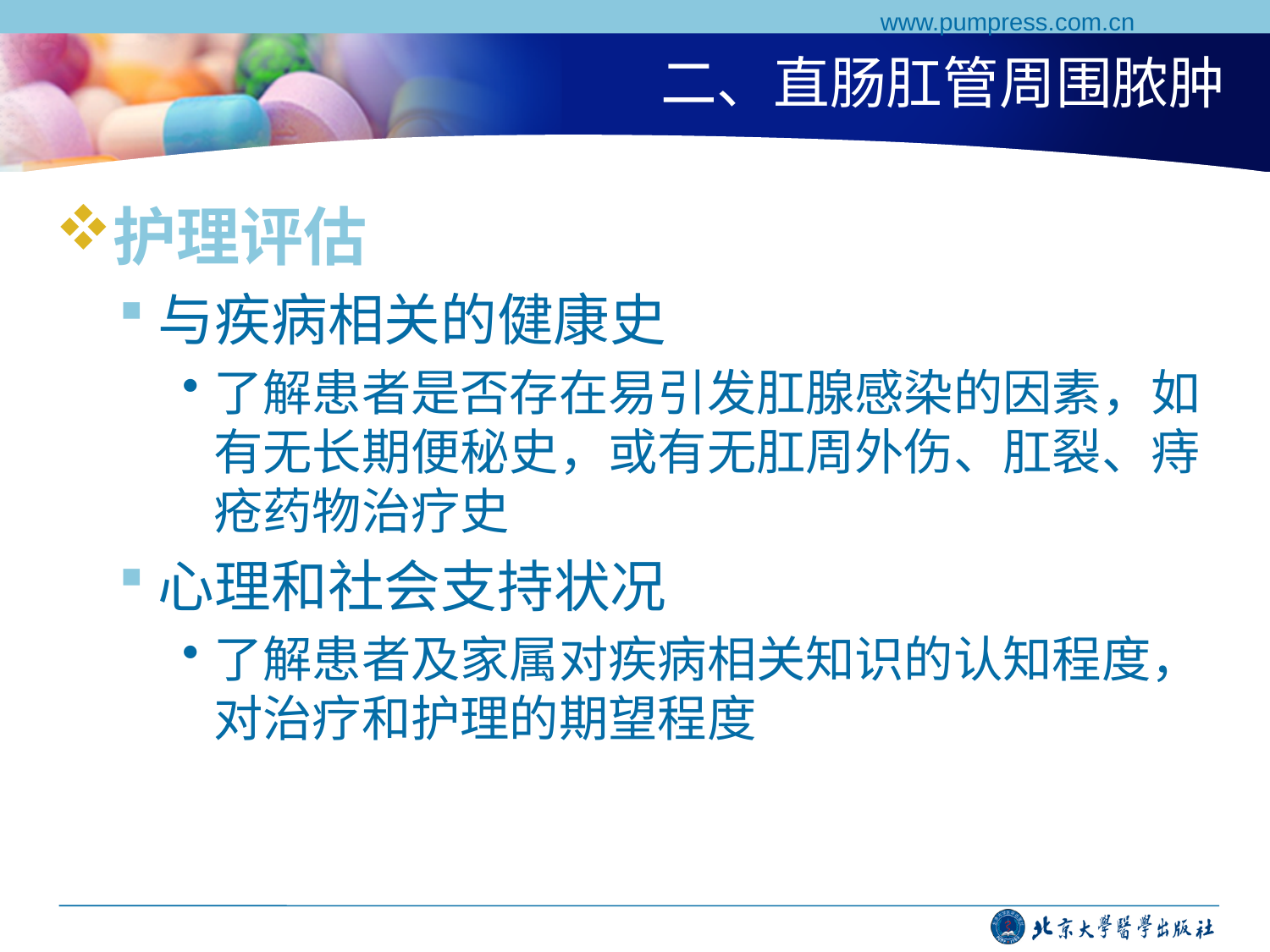

www.pumpress.com.cn
# 二、直肠肛管周围脓肿
护理评估
与疾病相关的健康史
了解患者是否存在易引发肛腺感染的因素，如有无长期便秘史，或有无肛周外伤、肛裂、痔疮药物治疗史
心理和社会支持状况
了解患者及家属对疾病相关知识的认知程度，对治疗和护理的期望程度